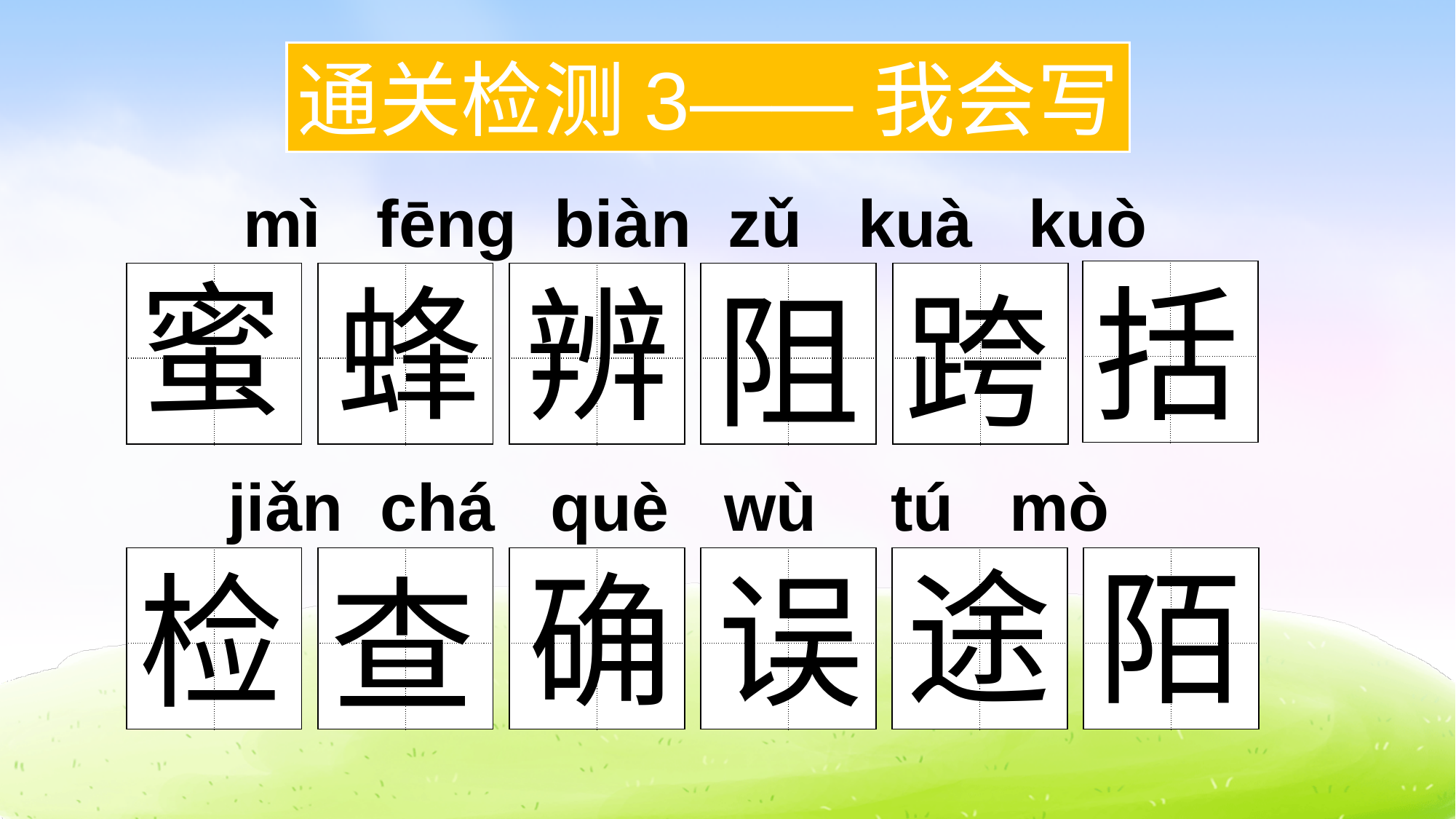

通关检测3——我会写
mì   fēng  biàn  zǔ   kuà   kuò
蜜
蜂
辨
括
|  |  |
| --- | --- |
|  |  |
|  |  |
| --- | --- |
|  |  |
|  |  |
| --- | --- |
|  |  |
|  |  |
| --- | --- |
|  |  |
|  |  |
| --- | --- |
|  |  |
|  |  |
| --- | --- |
|  |  |
跨
阻
jiǎn  chá   què   wù    tú   mò
途
陌
确
误
检
|  |  |
| --- | --- |
|  |  |
|  |  |
| --- | --- |
|  |  |
|  |  |
| --- | --- |
|  |  |
|  |  |
| --- | --- |
|  |  |
|  |  |
| --- | --- |
|  |  |
|  |  |
| --- | --- |
|  |  |
查